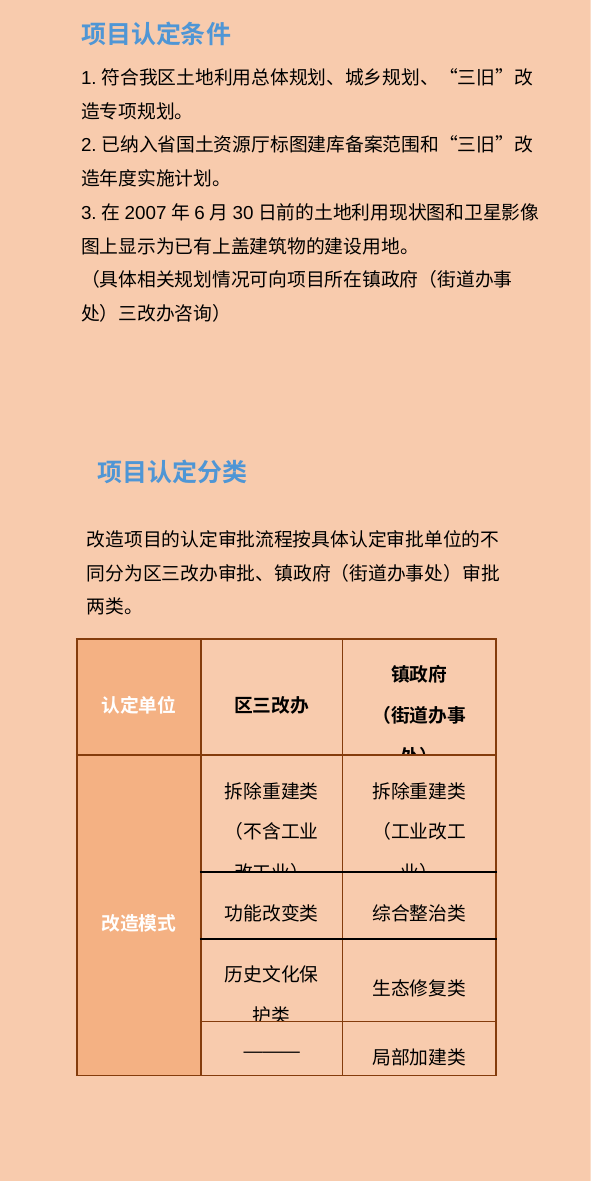

项目认定条件
1.符合我区土地利用总体规划、城乡规划、“三旧”改造专项规划。
2.已纳入省国土资源厅标图建库备案范围和“三旧”改造年度实施计划。
3.在2007年6月30日前的土地利用现状图和卫星影像图上显示为已有上盖建筑物的建设用地。
（具体相关规划情况可向项目所在镇政府（街道办事处）三改办咨询）
项目认定分类
改造项目的认定审批流程按具体认定审批单位的不同分为区三改办审批、镇政府（街道办事处）审批两类。
| 认定单位 | 区三改办 | 镇政府 （街道办事处） |
| --- | --- | --- |
| 改造模式 | 拆除重建类 （不含工业改工业） | 拆除重建类 （工业改工业） |
|  | 功能改变类 | 综合整治类 |
|  | 历史文化保护类 | 生态修复类 |
|  | ——— | 局部加建类 |